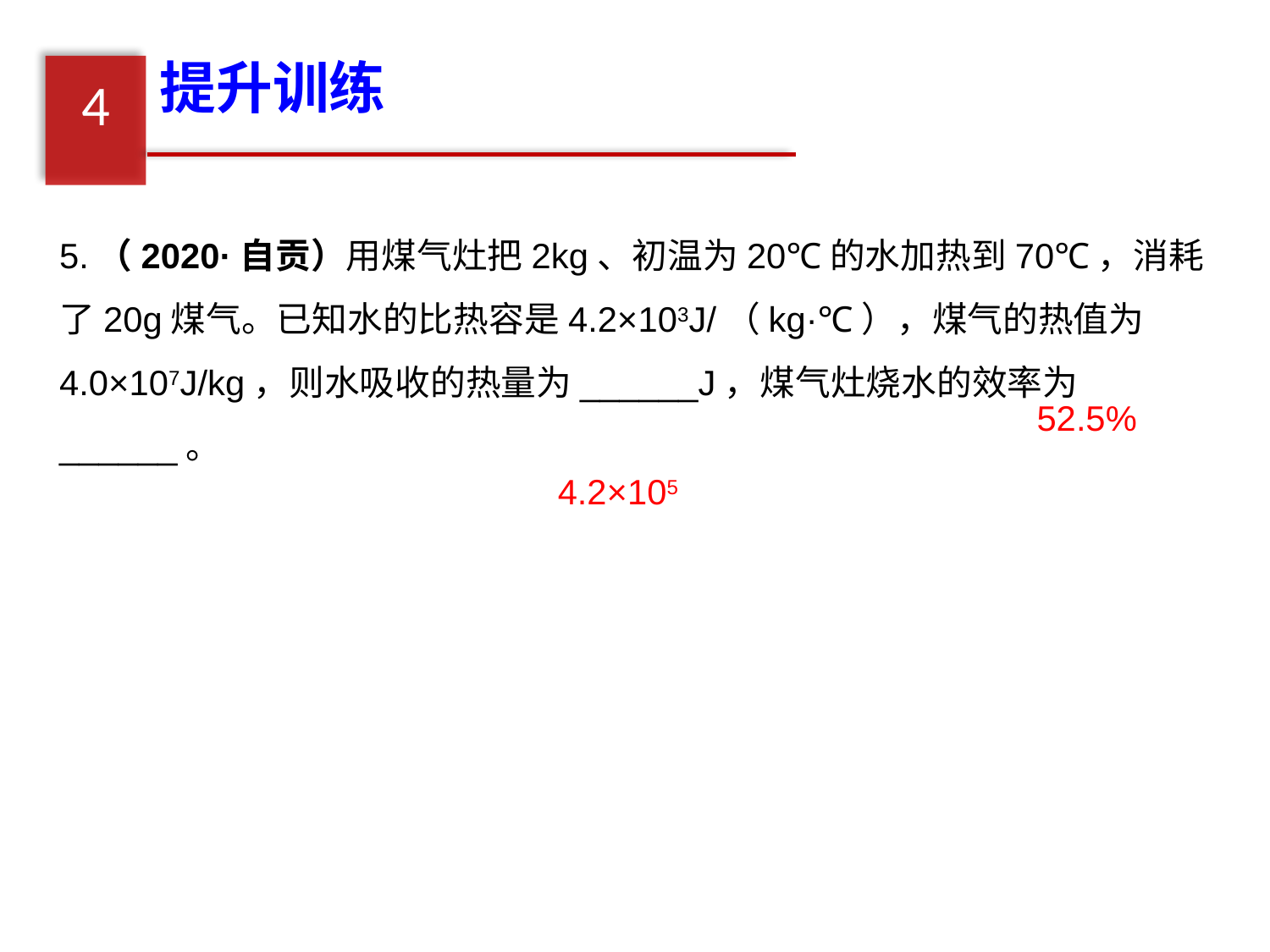

提升训练

4
5.（2020·自贡）用煤气灶把2kg、初温为20℃的水加热到70℃，消耗了20g煤气。已知水的比热容是4.2×103J/（kg·℃），煤气的热值为4.0×107J/kg，则水吸收的热量为______J，煤气灶烧水的效率为______。
52.5%
4.2×105